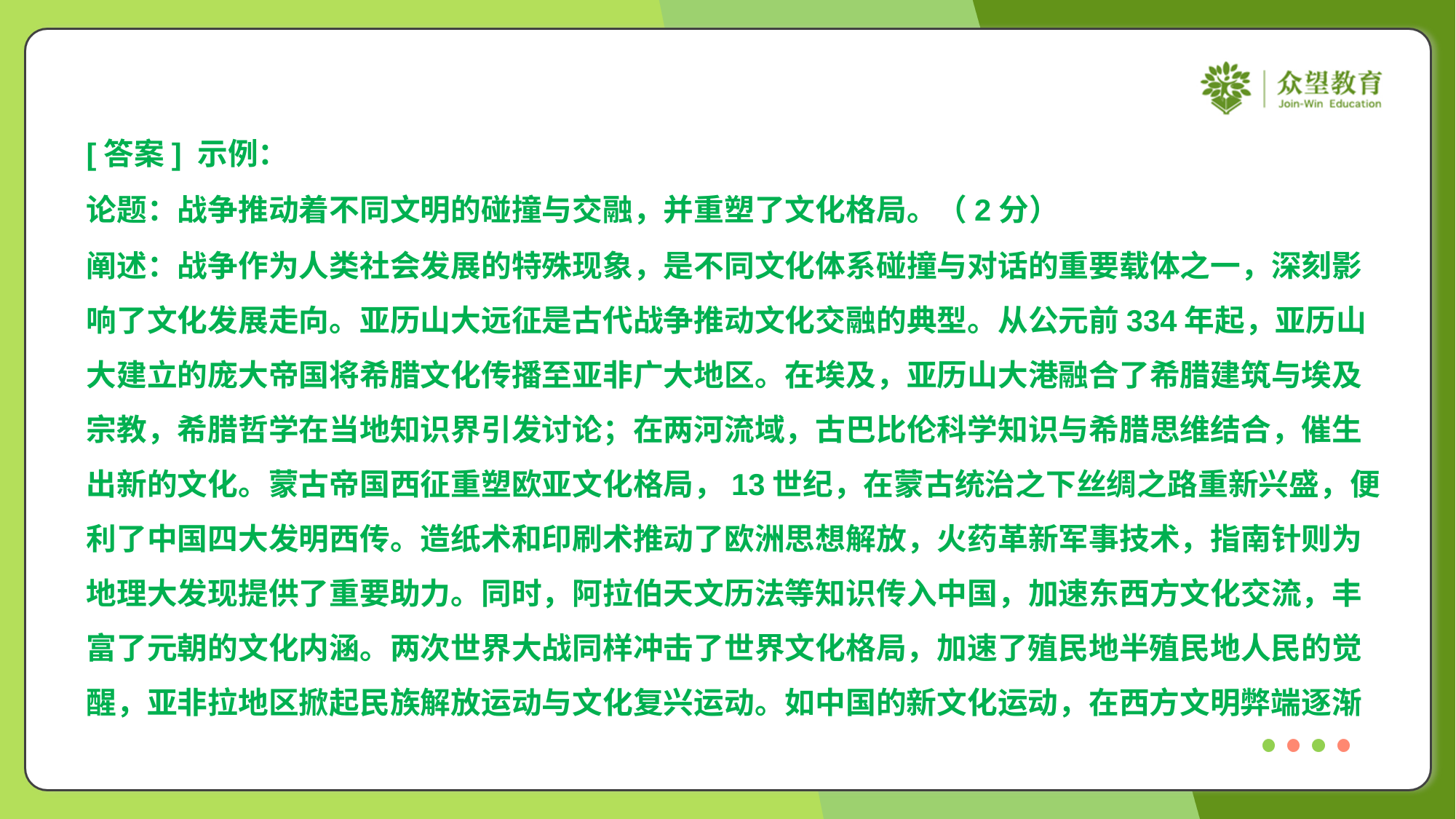

[答案] 示例：
论题：战争推动着不同文明的碰撞与交融，并重塑了文化格局。（2分）
阐述：战争作为人类社会发展的特殊现象，是不同文化体系碰撞与对话的重要载体之一，深刻影
响了文化发展走向。亚历山大远征是古代战争推动文化交融的典型。从公元前334年起，亚历山
大建立的庞大帝国将希腊文化传播至亚非广大地区。在埃及，亚历山大港融合了希腊建筑与埃及
宗教，希腊哲学在当地知识界引发讨论；在两河流域，古巴比伦科学知识与希腊思维结合，催生
出新的文化。蒙古帝国西征重塑欧亚文化格局，13世纪，在蒙古统治之下丝绸之路重新兴盛，便
利了中国四大发明西传。造纸术和印刷术推动了欧洲思想解放，火药革新军事技术，指南针则为
地理大发现提供了重要助力。同时，阿拉伯天文历法等知识传入中国，加速东西方文化交流，丰
富了元朝的文化内涵。两次世界大战同样冲击了世界文化格局，加速了殖民地半殖民地人民的觉
醒，亚非拉地区掀起民族解放运动与文化复兴运动。如中国的新文化运动，在西方文明弊端逐渐